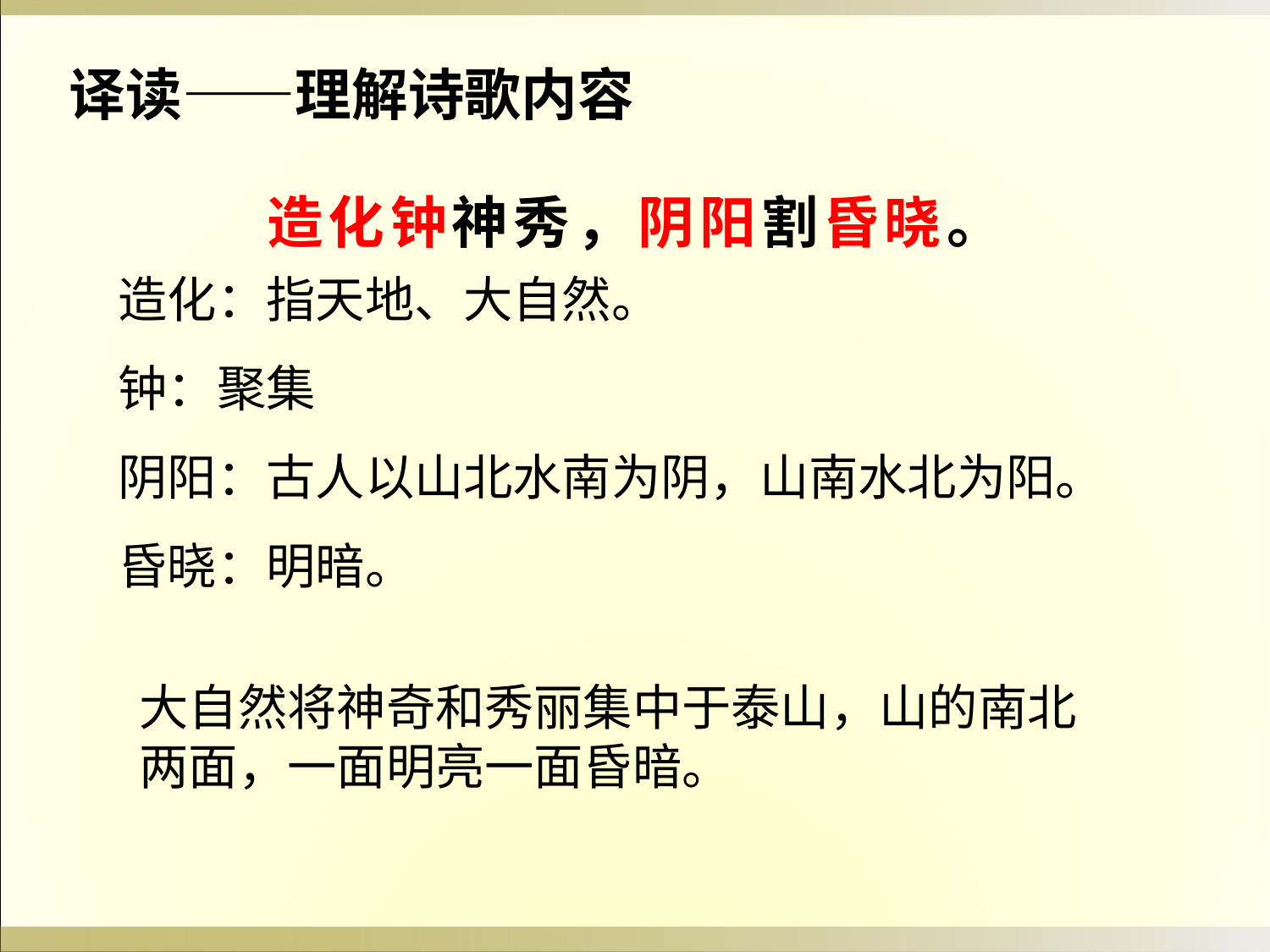

译读——理解诗歌内容
造化钟神秀，阴阳割昏晓。
造化：指天地、大自然。
钟：聚集
阴阳：古人以山北水南为阴，山南水北为阳。
昏晓：明暗。
大自然将神奇和秀丽集中于泰山，山的南北两面，一面明亮一面昏暗。